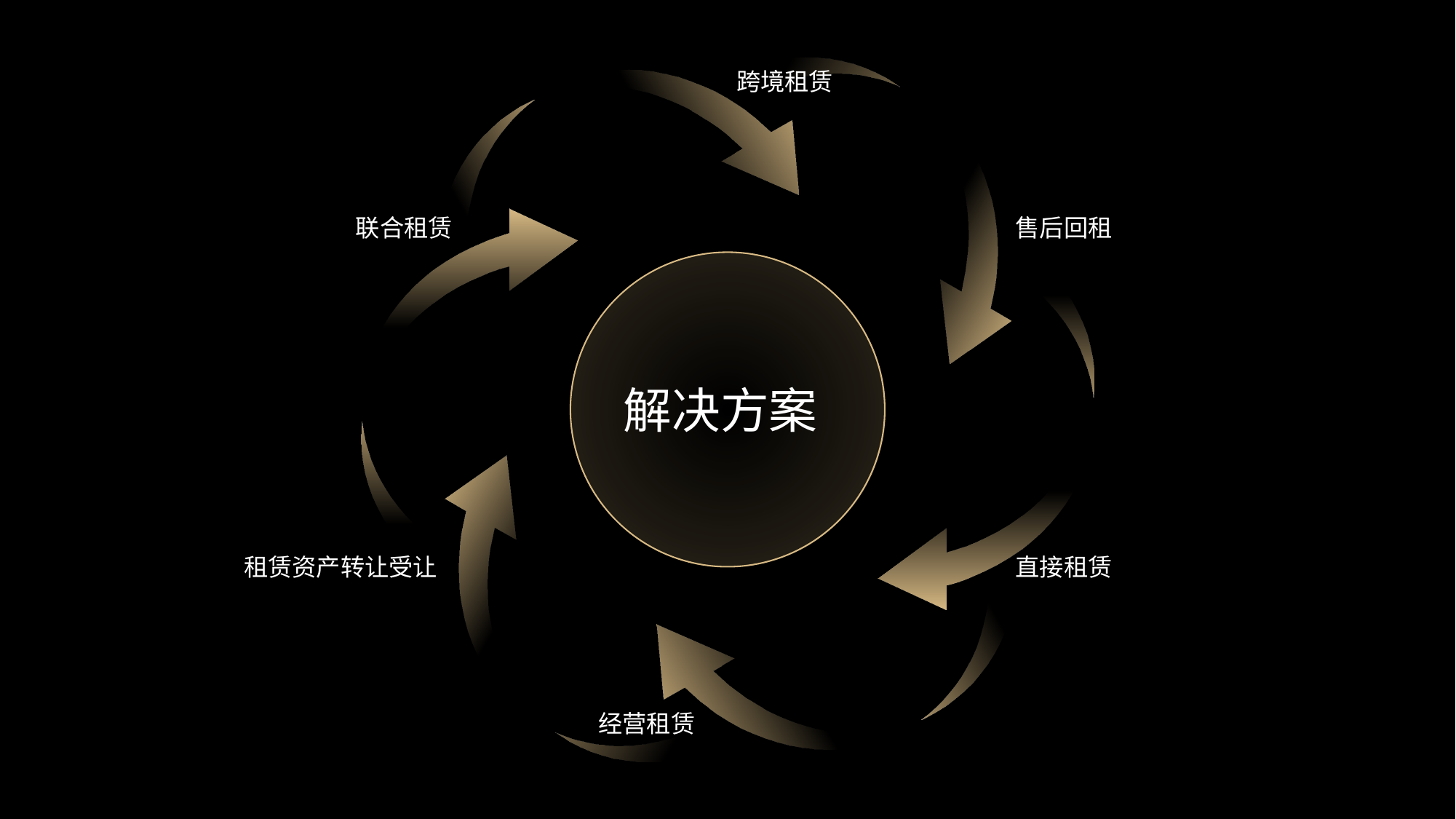

跨境租赁

联合租赁
售后回租

解决方案

租赁资产转让受让
直接租赁
经营租赁